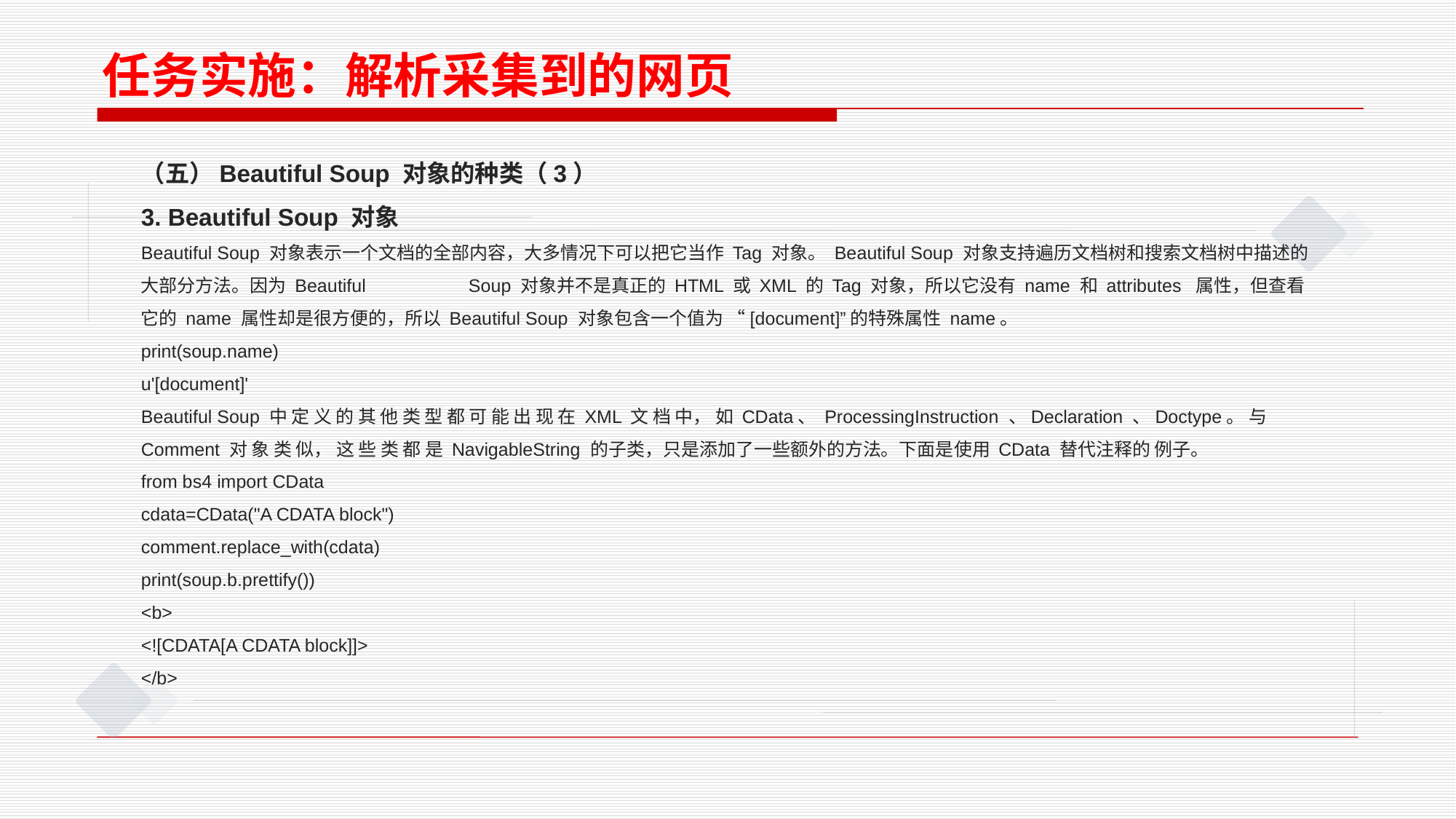

任务实施：解析采集到的网页
（五）Beautiful Soup 对象的种类（3）
3. Beautiful Soup 对象
Beautiful Soup 对象表示一个文档的全部内容，大多情况下可以把它当作 Tag 对象。 Beautiful Soup 对象支持遍历文档树和搜索文档树中描述的大部分方法。因为 Beautiful  	Soup 对象并不是真正的 HTML 或 XML 的 Tag 对象，所以它没有 name 和 attributes  属性，但查看它的 name 属性却是很方便的，所以 Beautiful Soup 对象包含一个值为 “[document]”的特殊属性 name。
print(soup.name)
u'[document]'
Beautiful Soup 中 定 义 的 其 他 类 型 都 可 能 出 现 在 XML 文 档 中， 如 CData、 ProcessingInstruction 、Declaration 、Doctype。 与 Comment 对 象 类 似， 这 些 类 都 是 NavigableString 的子类，只是添加了一些额外的方法。下面是使用 CData 替代注释的 例子。
from bs4 import CData
cdata=CData("A CDATA block")
comment.replace_with(cdata)
print(soup.b.prettify())
<b>
<![CDATA[A CDATA block]]>
</b>